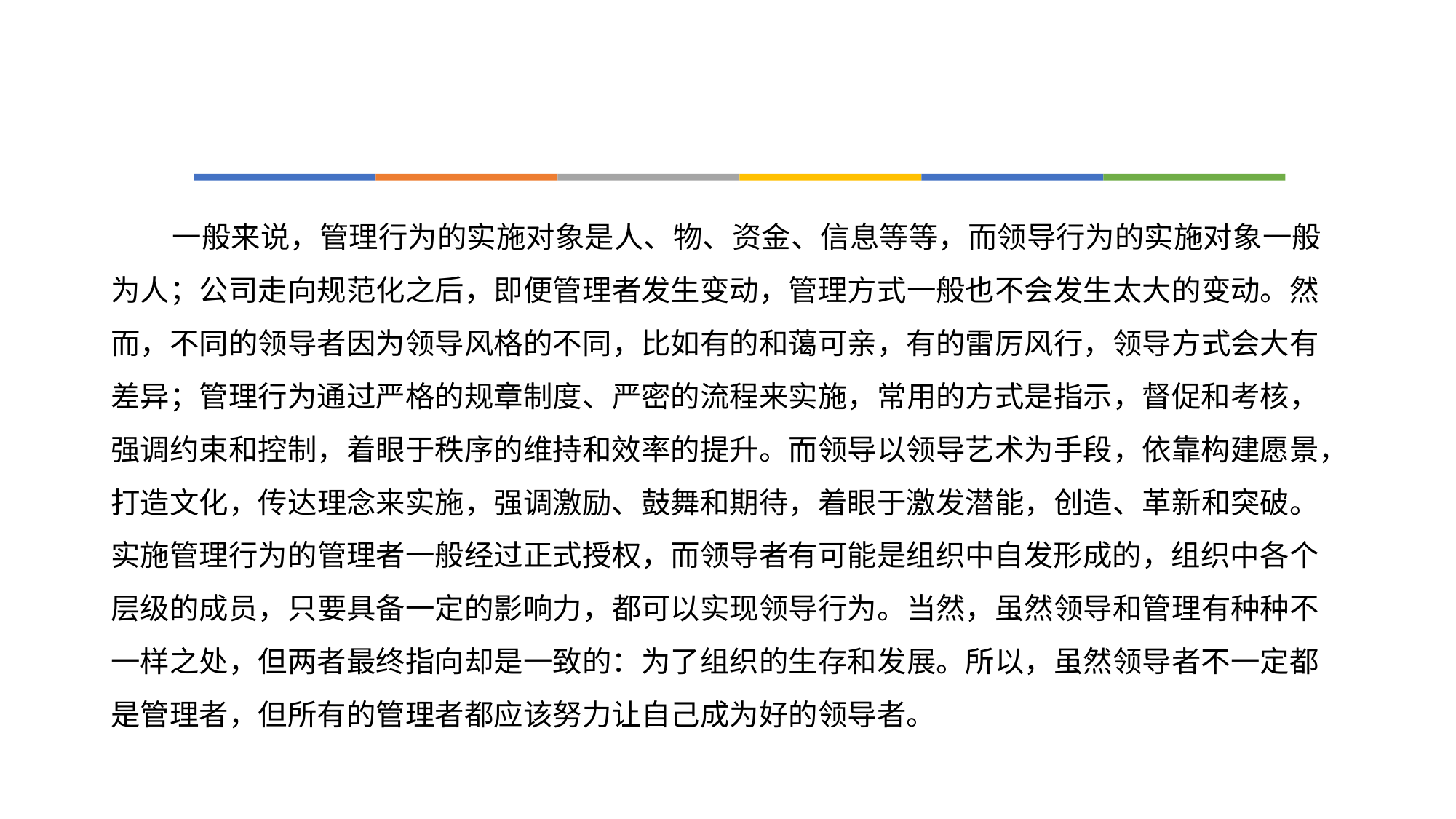

#
一般来说，管理行为的实施对象是人、物、资金、信息等等，而领导行为的实施对象一般为人；公司走向规范化之后，即便管理者发生变动，管理方式一般也不会发生太大的变动。然而，不同的领导者因为领导风格的不同，比如有的和蔼可亲，有的雷厉风行，领导方式会大有差异；管理行为通过严格的规章制度、严密的流程来实施，常用的方式是指示，督促和考核，强调约束和控制，着眼于秩序的维持和效率的提升。而领导以领导艺术为手段，依靠构建愿景，打造文化，传达理念来实施，强调激励、鼓舞和期待，着眼于激发潜能，创造、革新和突破。实施管理行为的管理者一般经过正式授权，而领导者有可能是组织中自发形成的，组织中各个层级的成员，只要具备一定的影响力，都可以实现领导行为。当然，虽然领导和管理有种种不一样之处，但两者最终指向却是一致的：为了组织的生存和发展。所以，虽然领导者不一定都是管理者，但所有的管理者都应该努力让自己成为好的领导者。